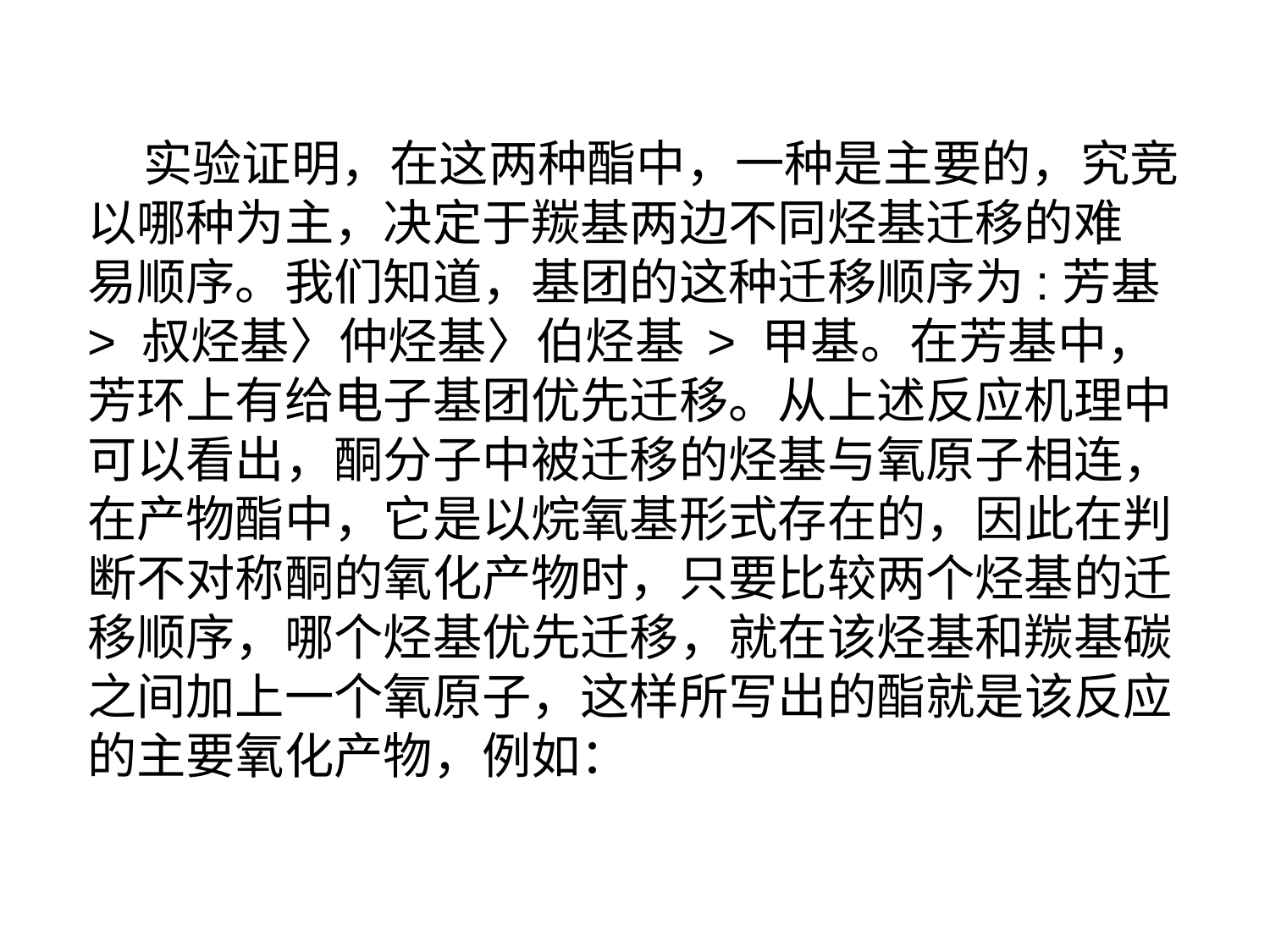

实验证明，在这两种酯中，一种是主要的，究竞以哪种为主，决定于羰基两边不同烃基迁移的难
易顺序。我们知道，基团的这种迁移顺序为:芳基 > 叔烃基〉仲烃基〉伯烃基 > 甲基。在芳基中，芳环上有给电子基团优先迁移。从上述反应机理中可以看出，酮分子中被迁移的烃基与氧原子相连，在产物酯中，它是以烷氧基形式存在的，因此在判断不对称酮的氧化产物时，只要比较两个烃基的迁移顺序，哪个烃基优先迁移，就在该烃基和羰基碳之间加上一个氧原子，这样所写出的酯就是该反应的主要氧化产物，例如：